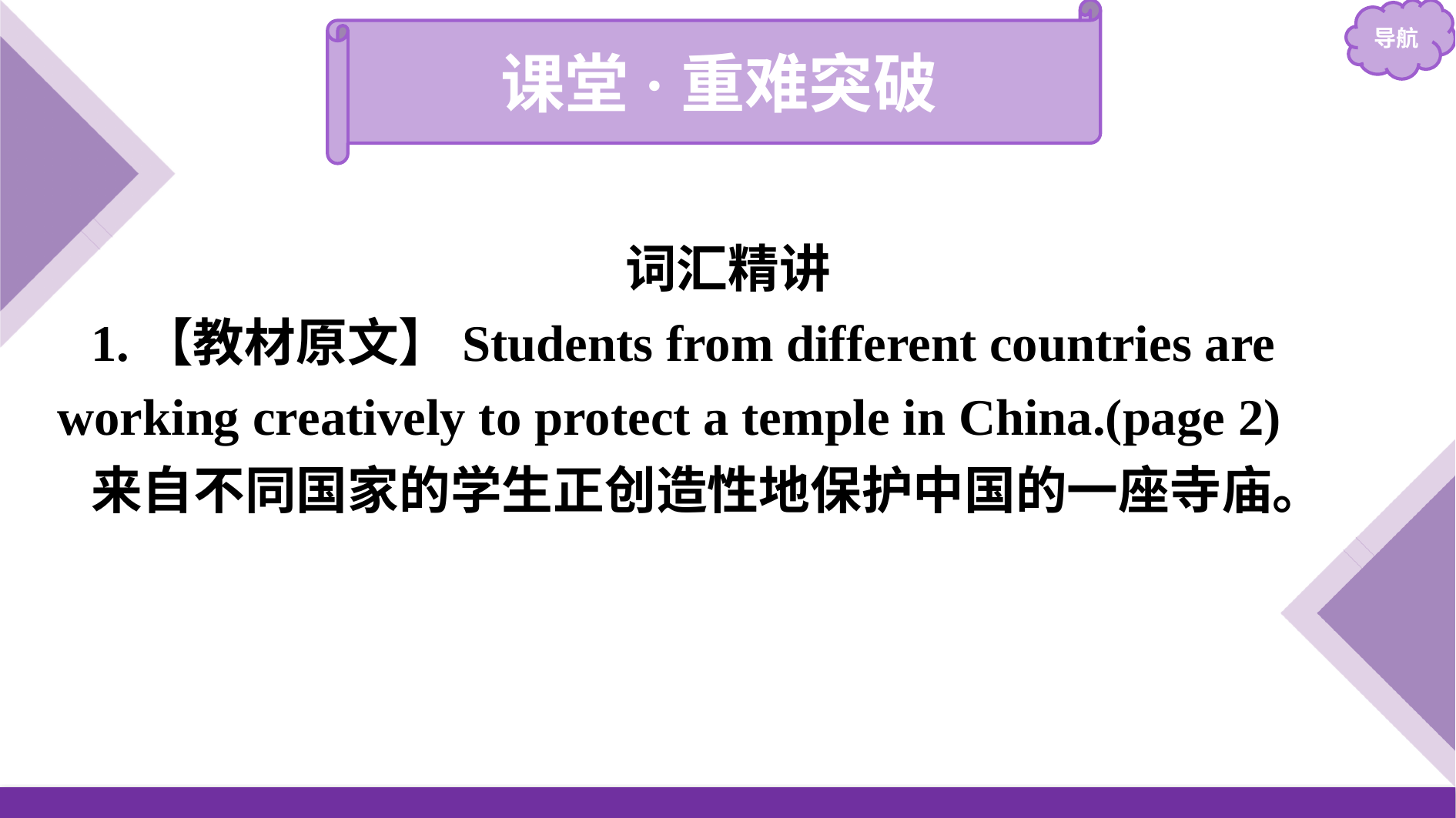

课堂·重难突破
词汇精讲
1.【教材原文】Students from different countries are working creatively to protect a temple in China.(page 2)
来自不同国家的学生正创造性地保护中国的一座寺庙。